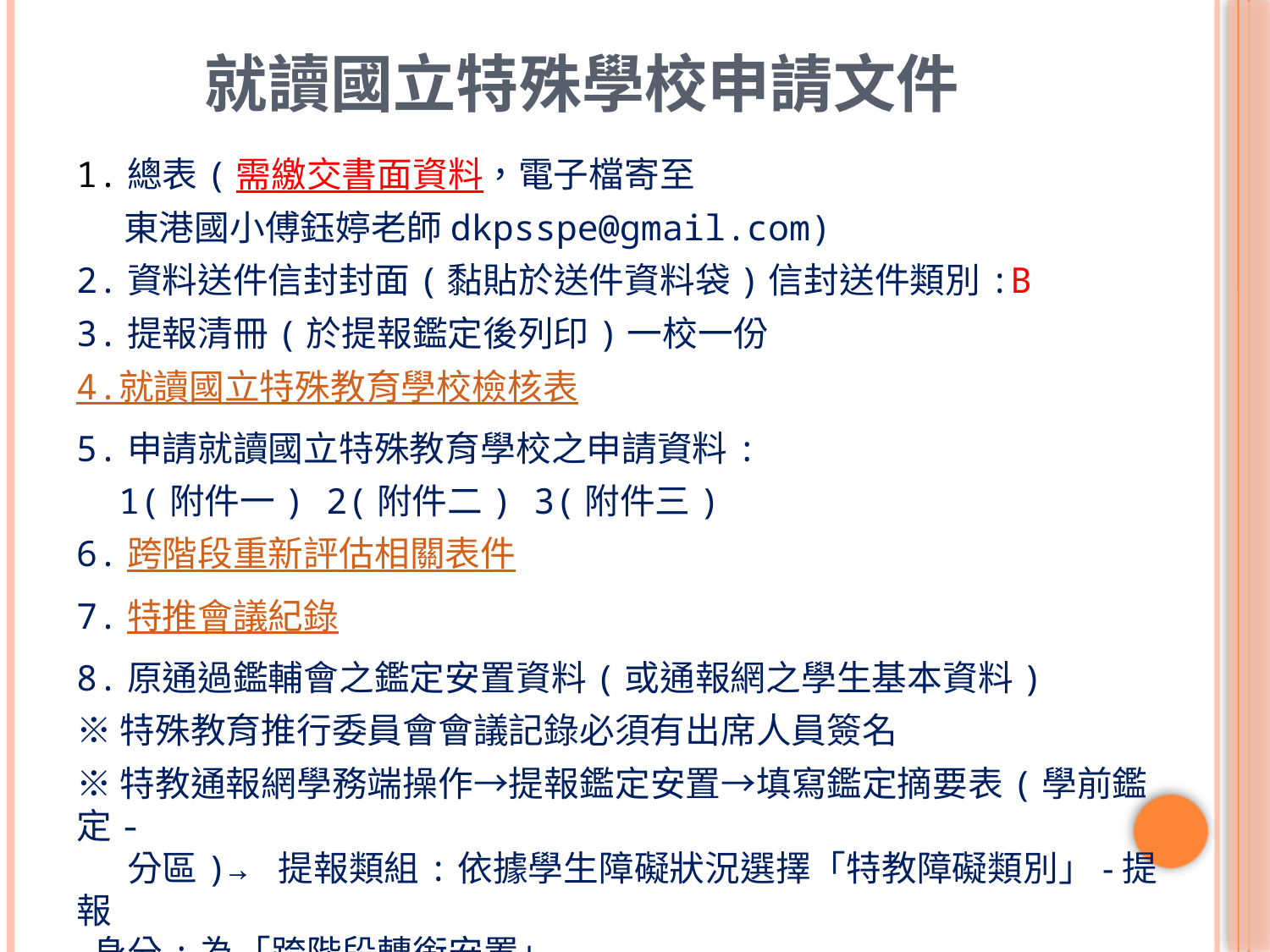

# 就讀國立特殊學校申請文件
1.總表(需繳交書面資料，電子檔寄至
     東港國小傅鈺婷老師dkpsspe@gmail.com)
2.資料送件信封封面(黏貼於送件資料袋)信封送件類別:B
3.提報清冊(於提報鑑定後列印)一校一份
4.就讀國立特殊教育學校檢核表
5.申請就讀國立特殊教育學校之申請資料:
  1(附件一) 2(附件二) 3(附件三)
6.跨階段重新評估相關表件
7.特推會議紀錄
8.原通過鑑輔會之鑑定安置資料(或通報網之學生基本資料)
※特殊教育推行委員會會議記錄必須有出席人員簽名
※特教通報網學務端操作→提報鑑定安置→填寫鑑定摘要表(學前鑑定-
  分區)→ 提報類組:依據學生障礙狀況選擇「特教障礙類別」-提報
  身分:為「跨階段轉銜安置」